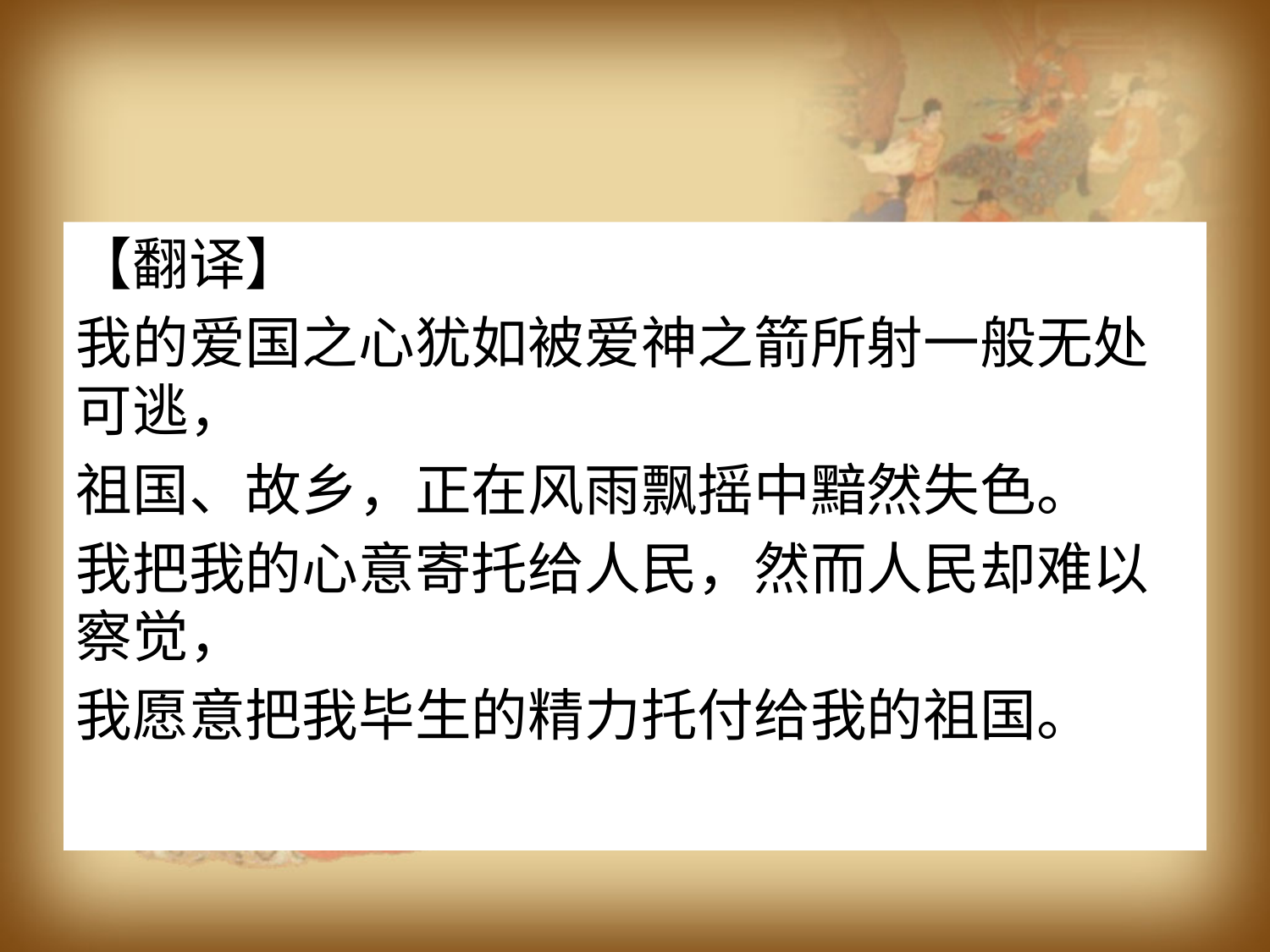

【翻译】
我的爱国之心犹如被爱神之箭所射一般无处可逃，
祖国、故乡，正在风雨飘摇中黯然失色。
我把我的心意寄托给人民，然而人民却难以察觉，
我愿意把我毕生的精力托付给我的祖国。